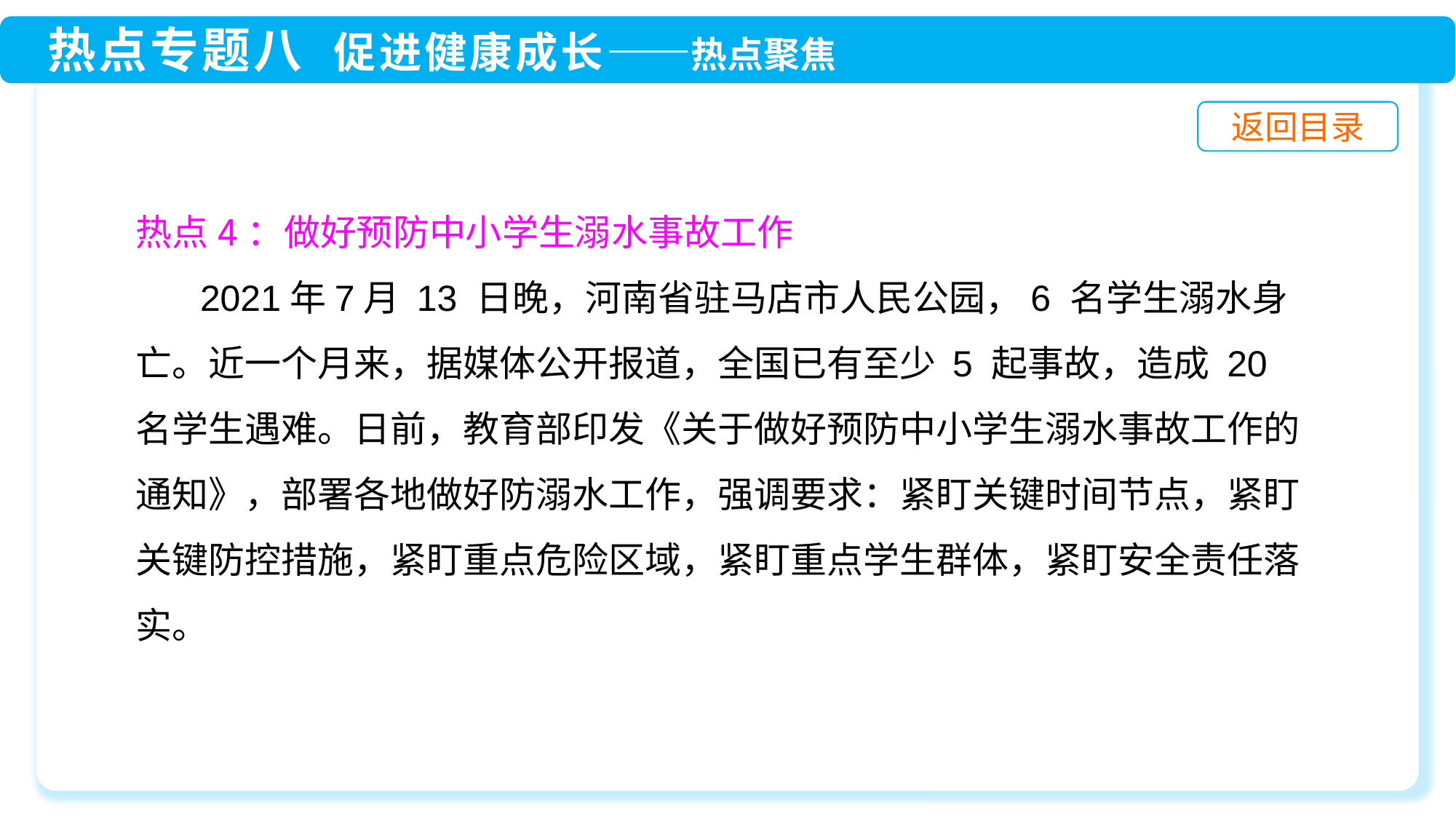

热点4：做好预防中小学生溺水事故工作
 2021年7月 13 日晚，河南省驻马店市人民公园，6 名学生溺水身亡。近一个月来，据媒体公开报道，全国已有至少 5 起事故，造成 20 名学生遇难。日前，教育部印发《关于做好预防中小学生溺水事故工作的通知》，部署各地做好防溺水工作，强调要求：紧盯关键时间节点，紧盯关键防控措施，紧盯重点危险区域，紧盯重点学生群体，紧盯安全责任落实。